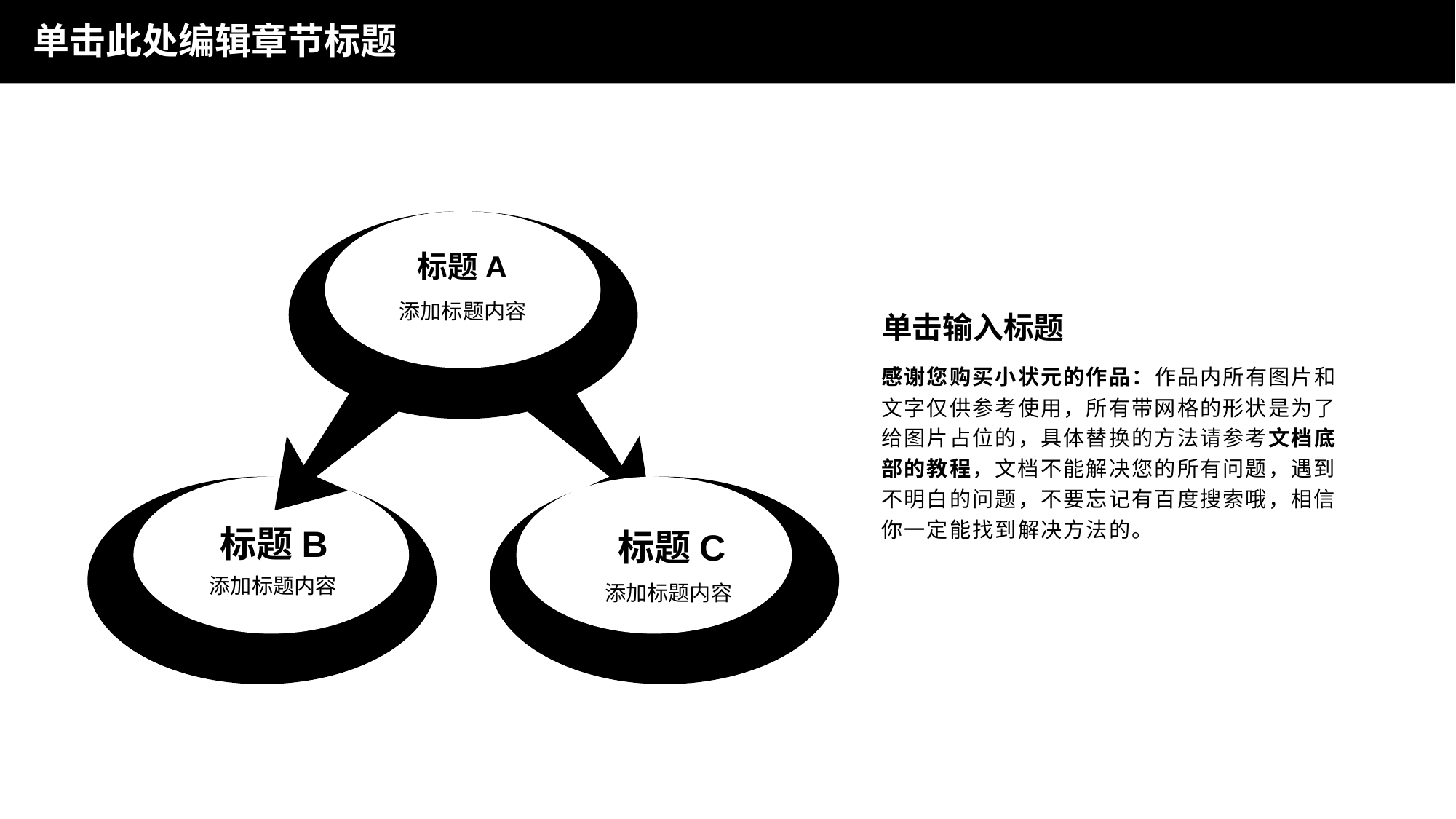

单击此处编辑章节标题

标题A
添加标题内容

单击输入标题
感谢您购买小状元的作品：作品内所有图片和文字仅供参考使用，所有带网格的形状是为了给图片占位的，具体替换的方法请参考文档底部的教程，文档不能解决您的所有问题，遇到不明白的问题，不要忘记有百度搜索哦，相信你一定能找到解决方法的。

标题B
添加标题内容

标题C
添加标题内容